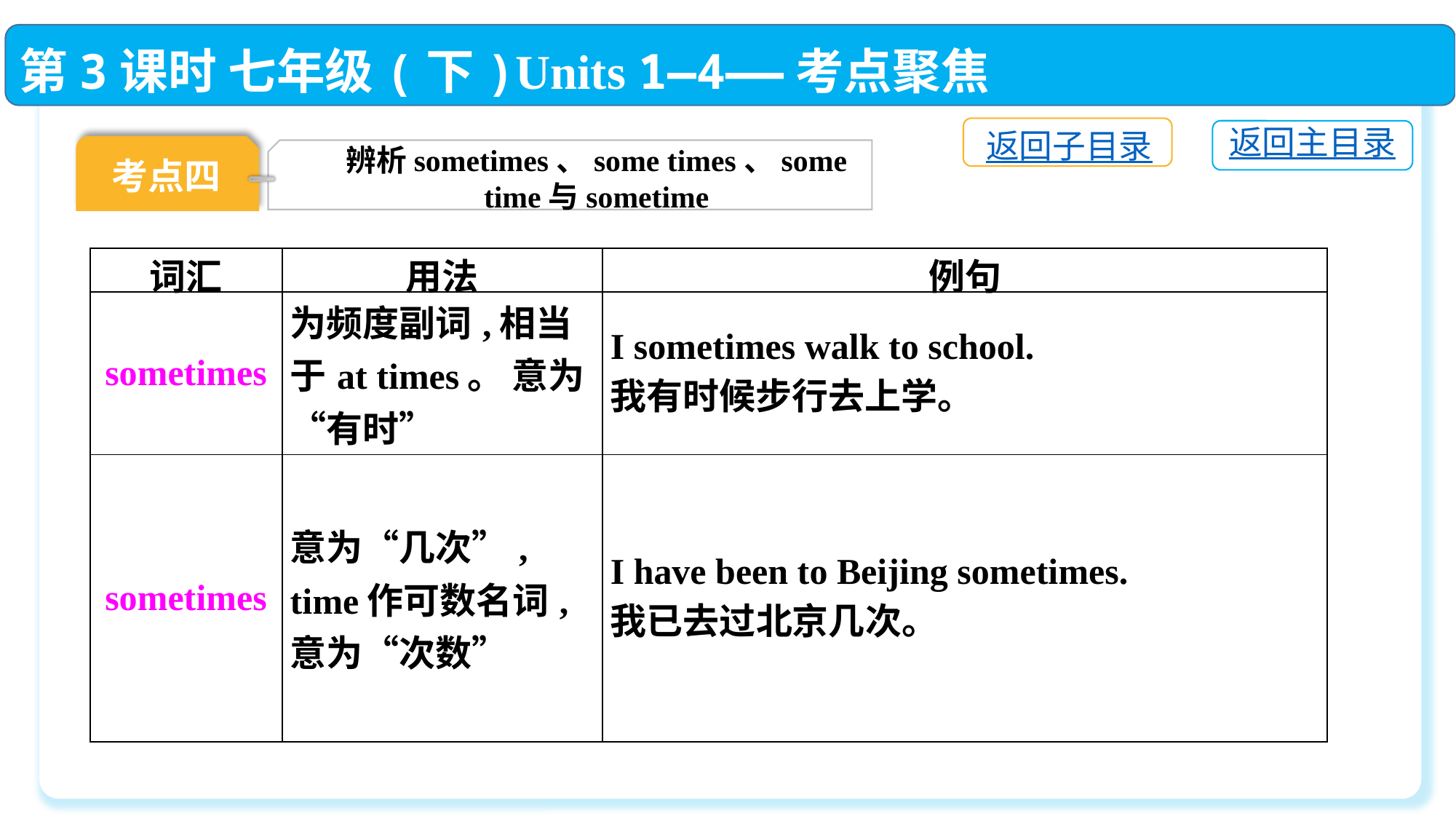

第3课时 七年级(下)Units 1—4——考点聚焦

返回子目录
返回主目录
考点四
辨析sometimes、some times、some time与sometime

| 词汇 | 用法 | 例句 |
| --- | --- | --- |
| sometimes | 为频度副词,相当于at times。 意为“有时” | I sometimes walk to school. 我有时候步行去上学。 |
| sometimes | 意为“几次”, time作可数名词,意为“次数” | I have been to Beijing sometimes. 我已去过北京几次。 |